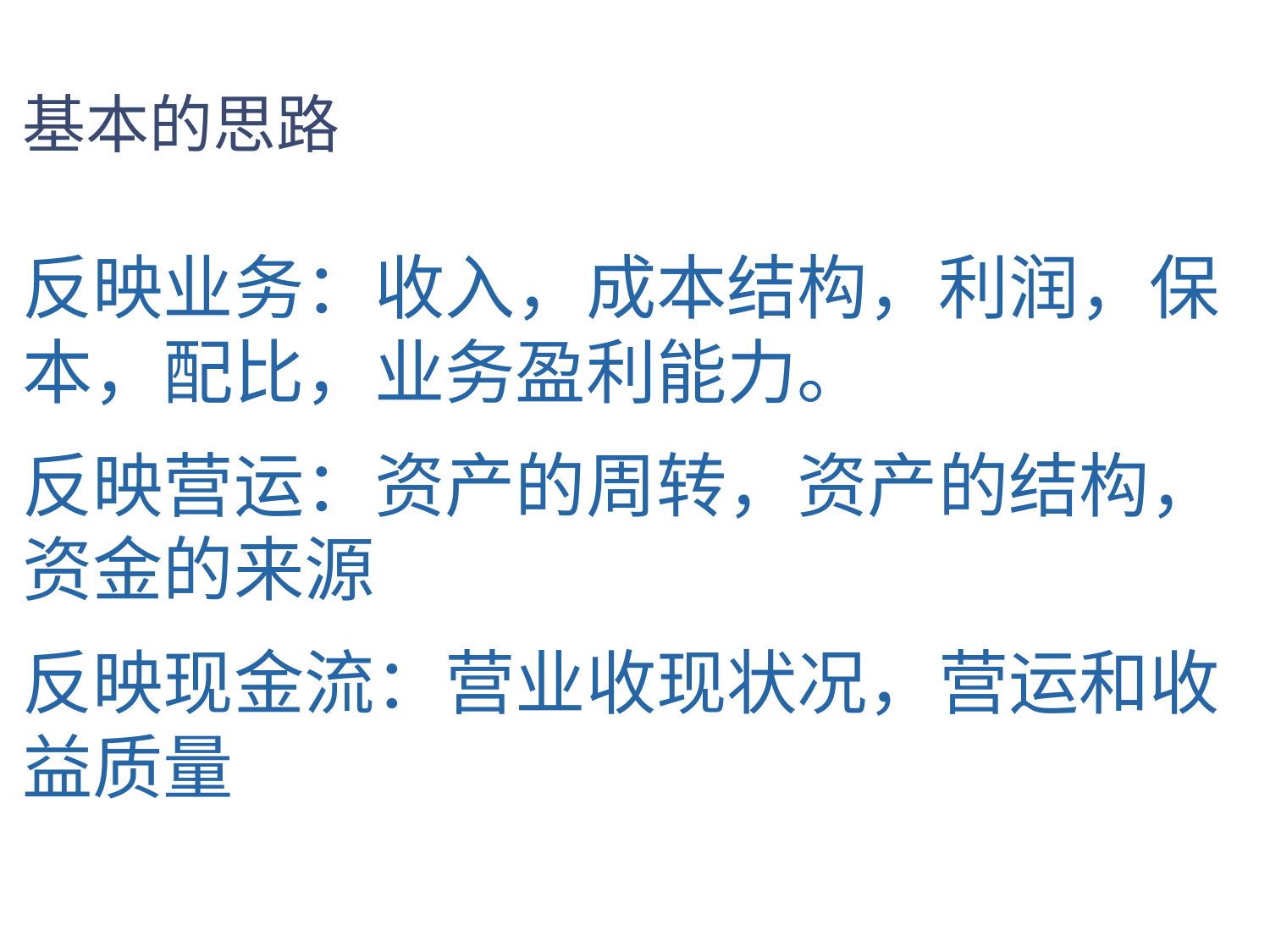

# 基本的思路
反映业务：收入，成本结构，利润，保本，配比，业务盈利能力。
反映营运：资产的周转，资产的结构，资金的来源
反映现金流：营业收现状况，营运和收益质量